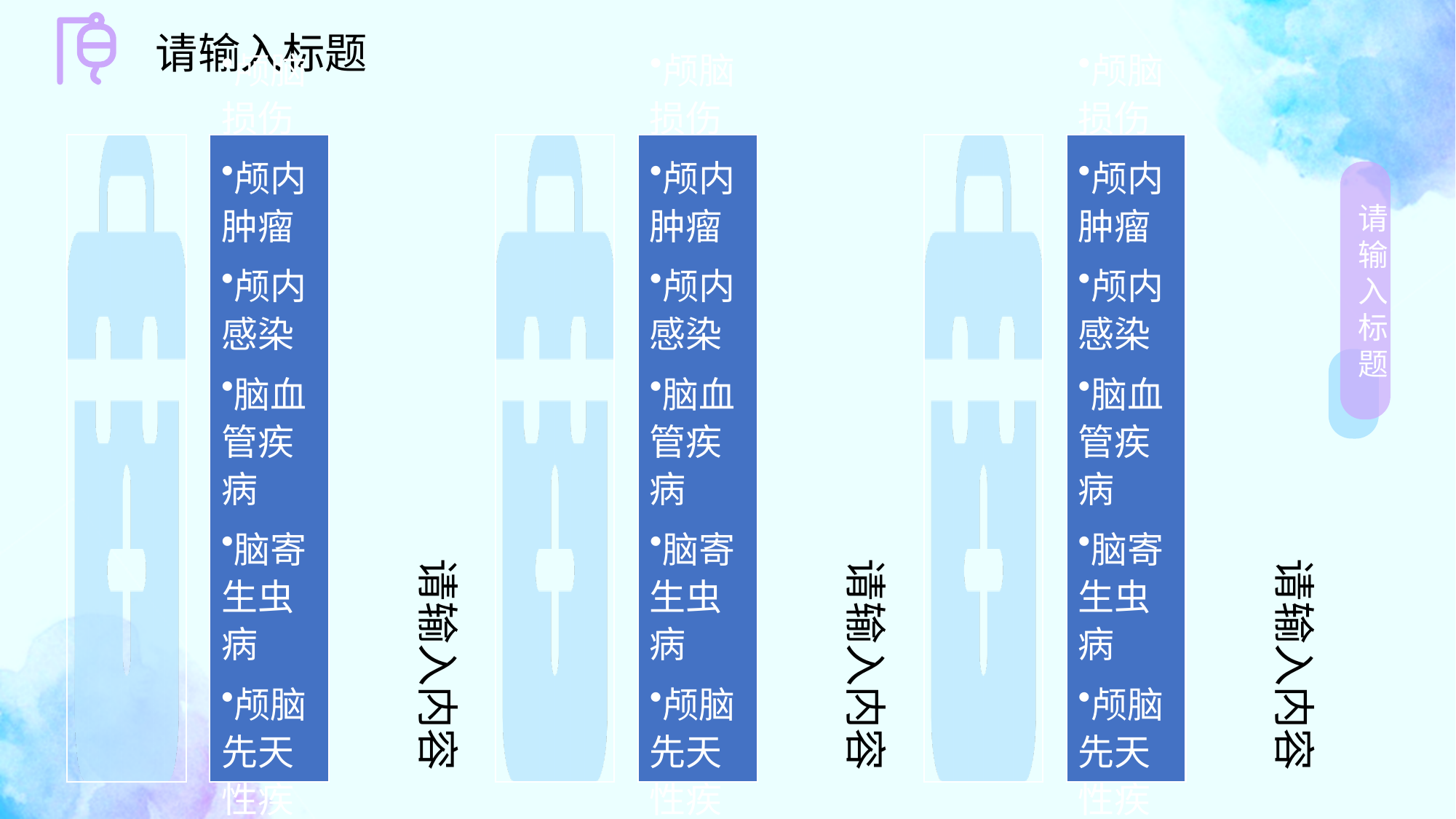

请输入标题
请输入内容
颅脑损伤
请输入内容
颅脑损伤
请输入内容
颅脑损伤
颅内肿瘤
颅内感染
脑血管疾病
脑寄生虫病
颅内肿瘤
颅内感染
脑血管疾病
脑寄生虫病
颅内肿瘤
颅内感染
脑血管疾病
脑寄生虫病

请输入标题